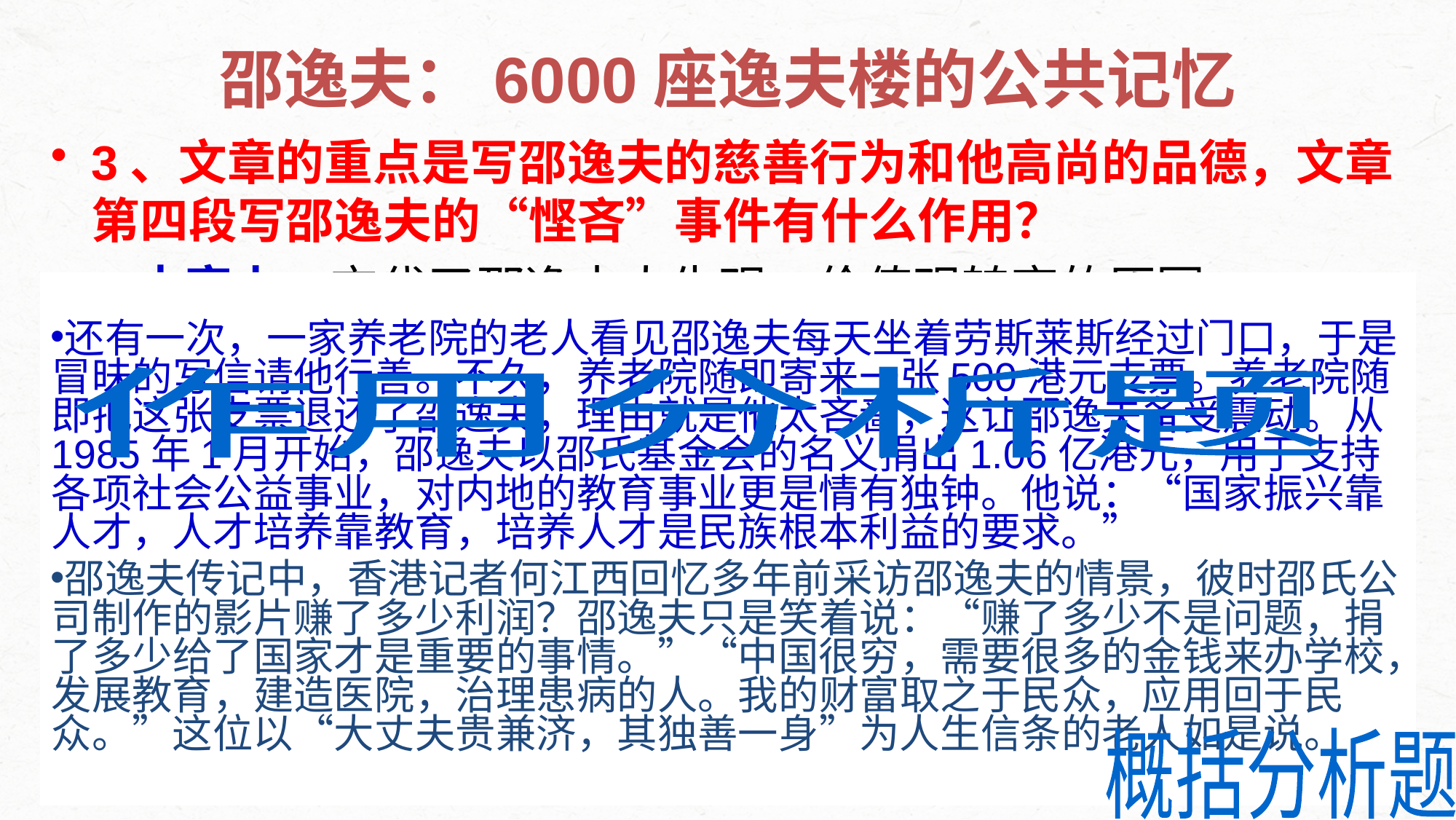

# 邵逸夫：6000座逸夫楼的公共记忆
3、文章的重点是写邵逸夫的慈善行为和他高尚的品德，文章第四段写邵逸夫的“悭吝”事件有什么作用？
   内容上：交代了邵逸夫人生观、价值观转变的原因；
                   突出了邵逸夫节俭的品行；
                   使人物形象更丰富、更真实，同时也丰富了文章内容，增强可读性。(4分)
结构上：欲扬先抑，为后面写邵逸夫巨额投资慈做铺垫，起到反衬的作用。(2分)
还有一次，一家养老院的老人看见邵逸夫每天坐着劳斯莱斯经过门口，于是冒昧的写信请他行善。不久，养老院随即寄来一张500港元支票。养老院随即把这张支票退还了邵逸夫，理由就是他太吝啬，这让邵逸夫备受震动。从1985年1月开始，邵逸夫以邵氏基金会的名义捐出1.06亿港元，用于支持各项社会公益事业，对内地的教育事业更是情有独钟。他说：“国家振兴靠人才，人才培养靠教育，培养人才是民族根本利益的要求。”
邵逸夫传记中，香港记者何江西回忆多年前采访邵逸夫的情景，彼时邵氏公司制作的影片赚了多少利润？邵逸夫只是笑着说：“赚了多少不是问题，捐了多少给了国家才是重要的事情。”“中国很穷，需要很多的金钱来办学校，发展教育，建造医院，治理患病的人。我的财富取之于民众，应用回于民众。”这位以“大丈夫贵兼济，其独善一身”为人生信条的老人如是说。
作用分析题
概括分析题